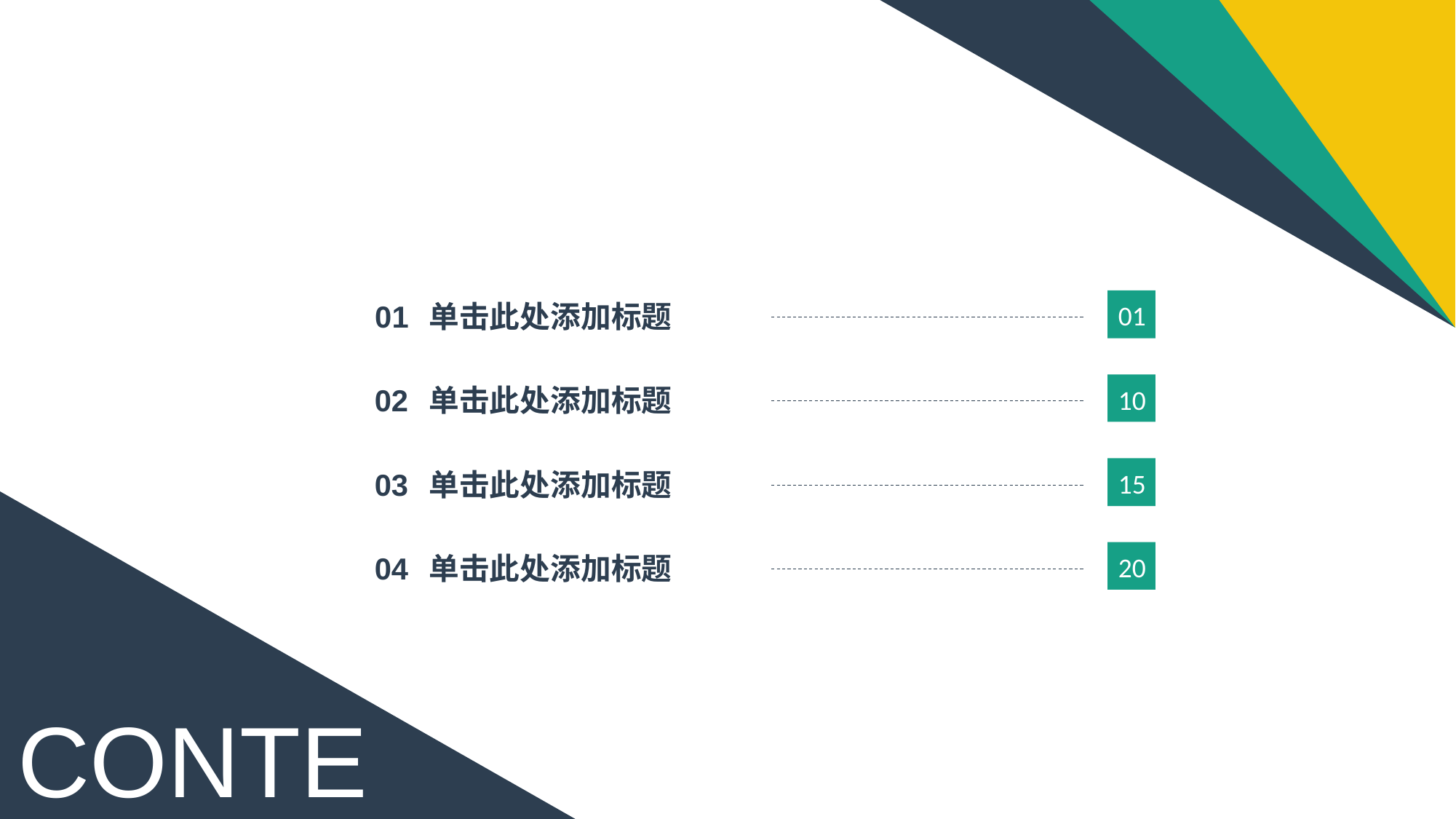

01
单击此处添加标题
01

10
单击此处添加标题
02

15
单击此处添加标题
03

20
单击此处添加标题
04

CONTENTS